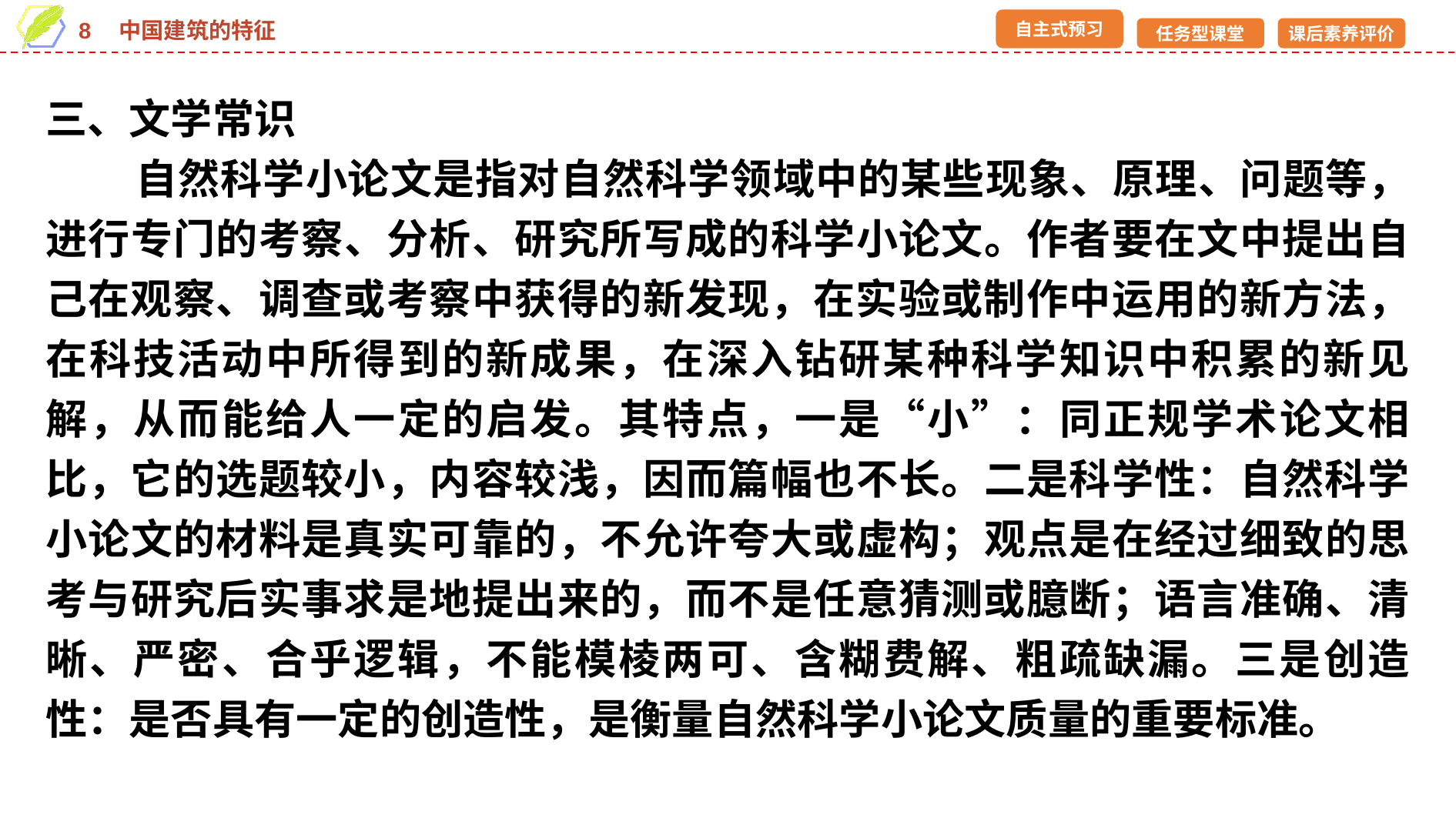

三、文学常识
自然科学小论文是指对自然科学领域中的某些现象、原理、问题等，进行专门的考察、分析、研究所写成的科学小论文。作者要在文中提出自己在观察、调查或考察中获得的新发现，在实验或制作中运用的新方法，在科技活动中所得到的新成果，在深入钻研某种科学知识中积累的新见解，从而能给人一定的启发。其特点，一是“小”：同正规学术论文相比，它的选题较小，内容较浅，因而篇幅也不长。二是科学性：自然科学小论文的材料是真实可靠的，不允许夸大或虚构；观点是在经过细致的思考与研究后实事求是地提出来的，而不是任意猜测或臆断；语言准确、清晰、严密、合乎逻辑，不能模棱两可、含糊费解、粗疏缺漏。三是创造性：是否具有一定的创造性，是衡量自然科学小论文质量的重要标准。